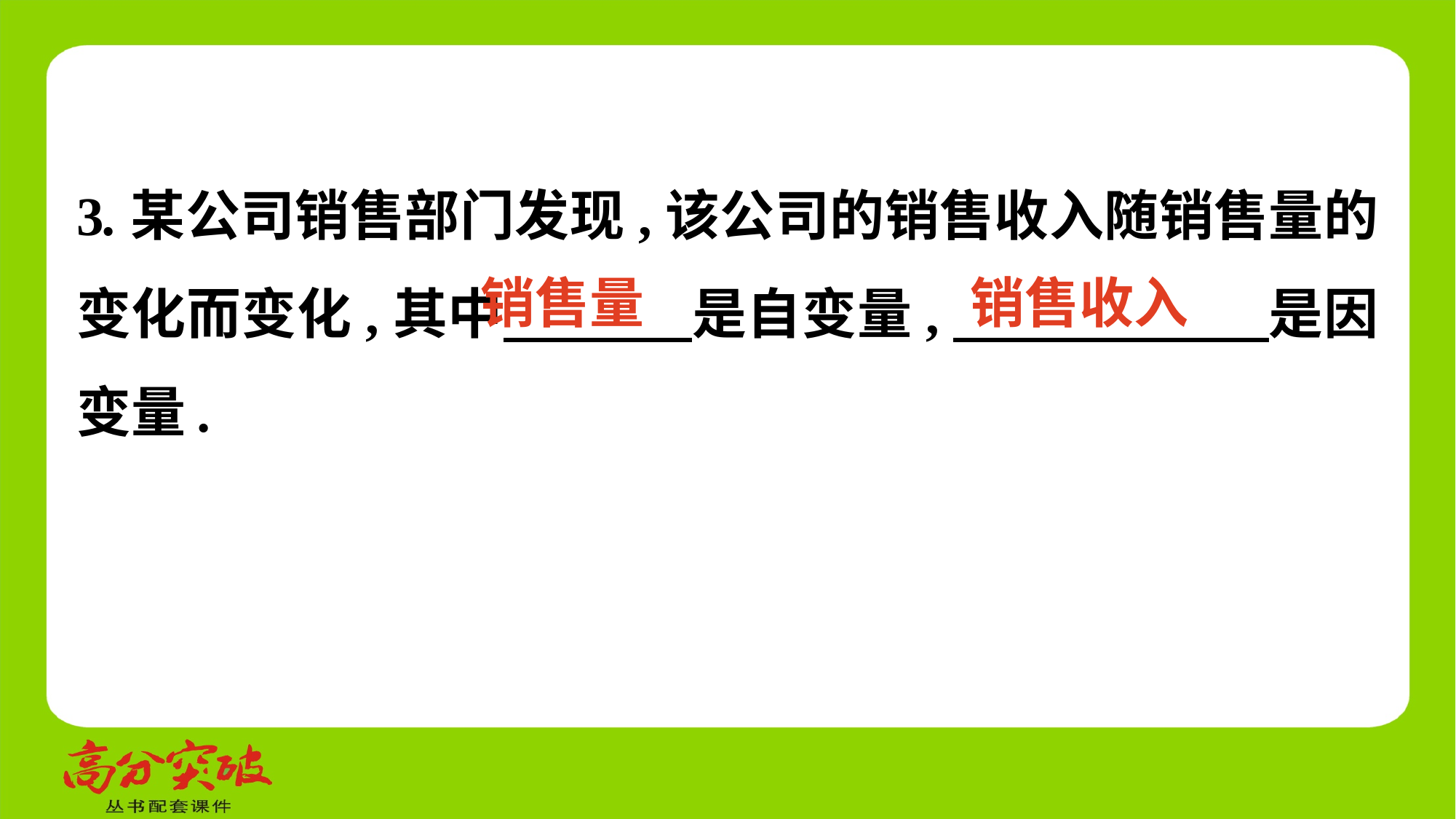

3.某公司销售部门发现,该公司的销售收入随销售量的变化而变化,其中　      　是自变量,　                    是因变量.
销售量
销售收入